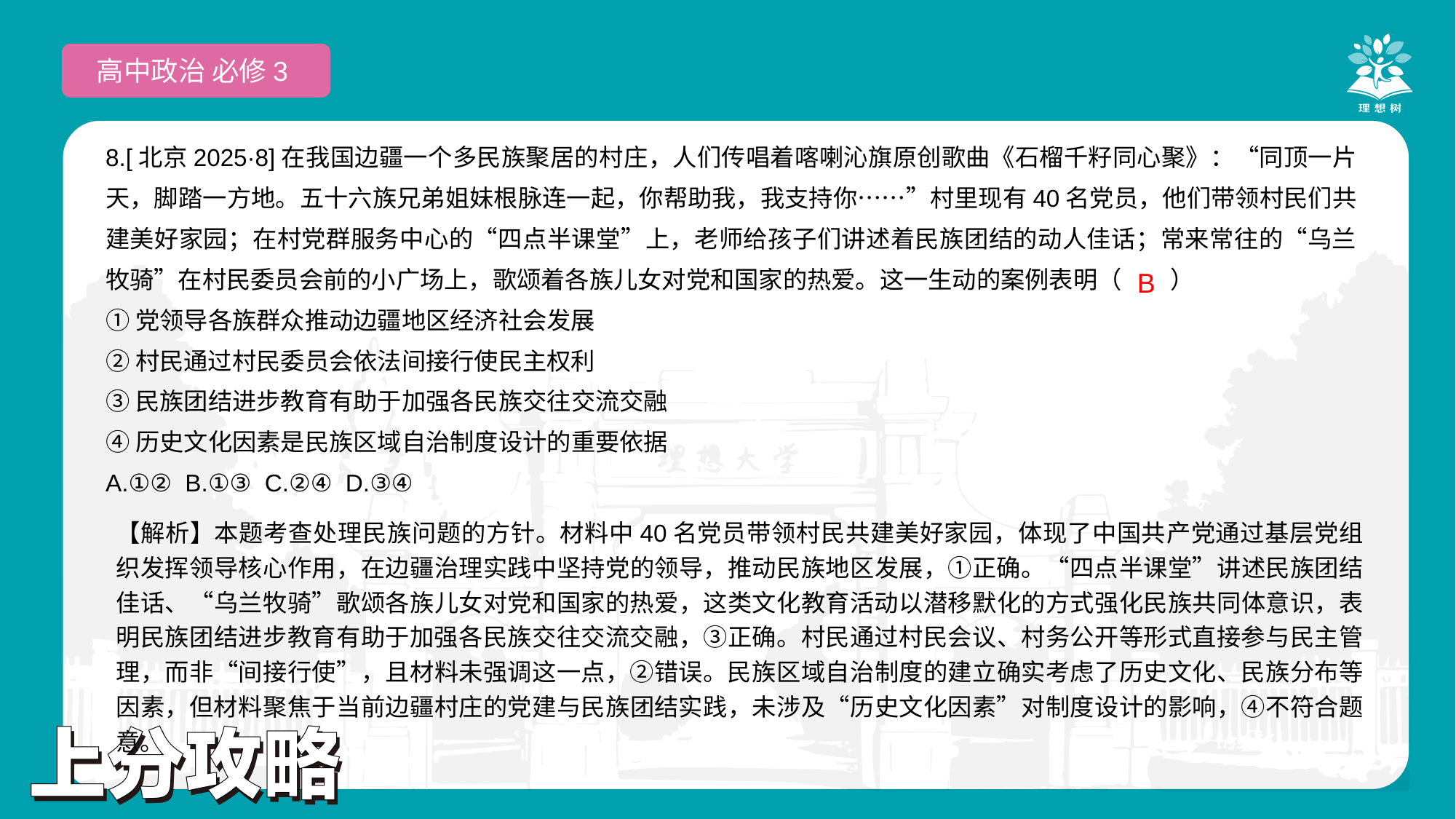

高中政治 必修3
8.[北京2025·8]在我国边疆一个多民族聚居的村庄，人们传唱着喀喇沁旗原创歌曲《石榴千籽同心聚》：“同顶一片天，脚踏一方地。五十六族兄弟姐妹根脉连一起，你帮助我，我支持你……”村里现有40名党员，他们带领村民们共建美好家园；在村党群服务中心的“四点半课堂”上，老师给孩子们讲述着民族团结的动人佳话；常来常往的“乌兰牧骑”在村民委员会前的小广场上，歌颂着各族儿女对党和国家的热爱。这一生动的案例表明（　　）
①党领导各族群众推动边疆地区经济社会发展
②村民通过村民委员会依法间接行使民主权利
③民族团结进步教育有助于加强各民族交往交流交融
④历史文化因素是民族区域自治制度设计的重要依据
A.①②  B.①③  C.②④  D.③④
 B
【解析】本题考查处理民族问题的方针。材料中40名党员带领村民共建美好家园，体现了中国共产党通过基层党组织发挥领导核心作用，在边疆治理实践中坚持党的领导，推动民族地区发展，①正确。“四点半课堂”讲述民族团结佳话、“乌兰牧骑”歌颂各族儿女对党和国家的热爱，这类文化教育活动以潜移默化的方式强化民族共同体意识，表明民族团结进步教育有助于加强各民族交往交流交融，③正确。村民通过村民会议、村务公开等形式直接参与民主管理，而非“间接行使”，且材料未强调这一点，②错误。民族区域自治制度的建立确实考虑了历史文化、民族分布等因素，但材料聚焦于当前边疆村庄的党建与民族团结实践，未涉及“历史文化因素”对制度设计的影响，④不符合题意。